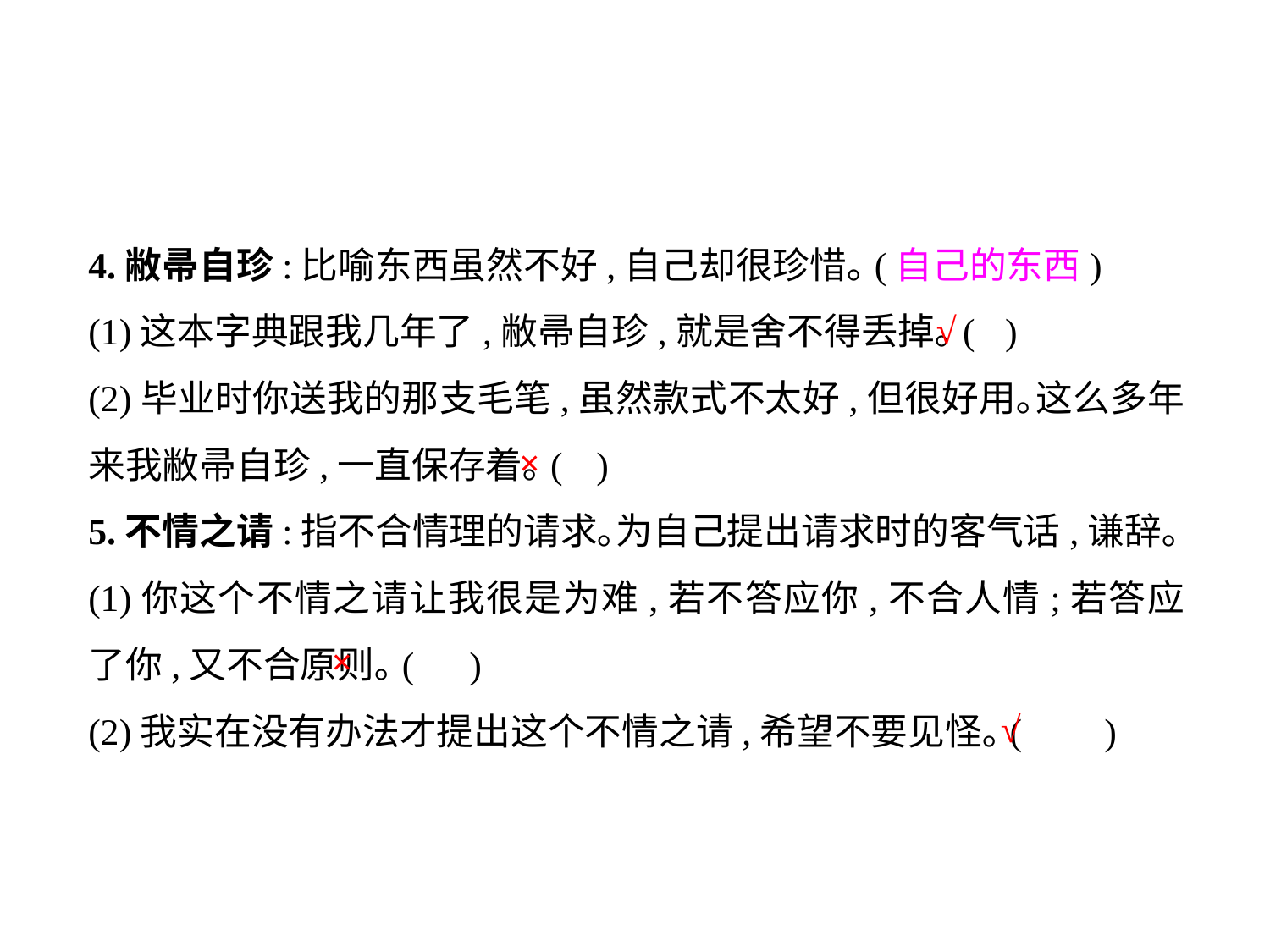

4.敝帚自珍:比喻东西虽然不好,自己却很珍惜｡(自己的东西)
(1)这本字典跟我几年了,敝帚自珍,就是舍不得丢掉｡(	   )
(2)毕业时你送我的那支毛笔,虽然款式不太好,但很好用｡这么多年来我敝帚自珍,一直保存着｡(	)
5.不情之请:指不合情理的请求｡为自己提出请求时的客气话,谦辞｡
(1)你这个不情之请让我很是为难,若不答应你,不合人情;若答应了你,又不合原则｡(	)
(2)我实在没有办法才提出这个不情之请,希望不要见怪｡(	)
√
×
×
√